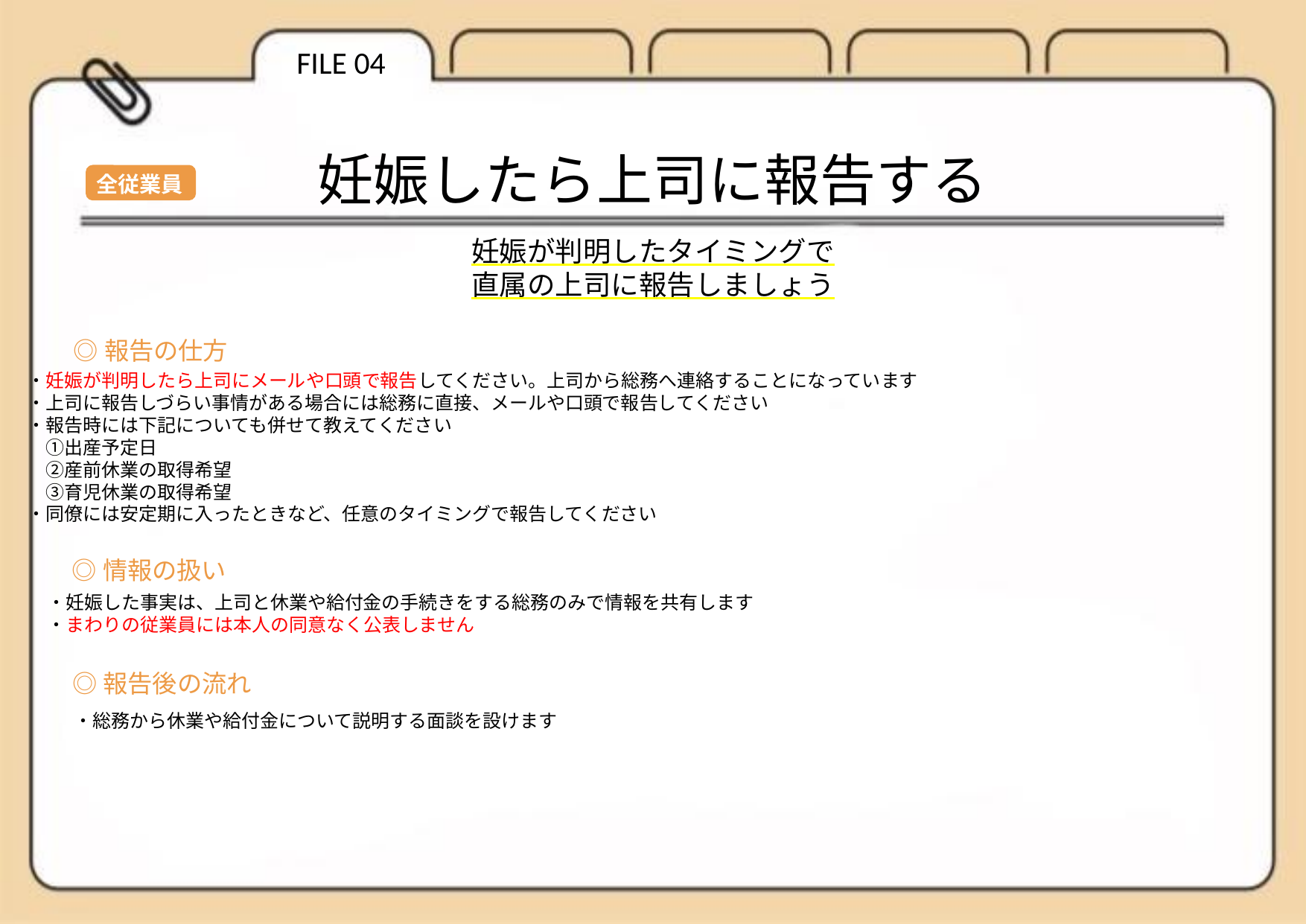

FILE 04
妊娠したら上司に報告する
全従業員

妊娠が判明したタイミングで
直属の上司に報告しましょう
◎報告の仕方
・妊娠が判明したら上司にメールや口頭で報告してください。上司から総務へ連絡することになっています
・上司に報告しづらい事情がある場合には総務に直接、メールや口頭で報告してください
・報告時には下記についても併せて教えてください
　①出産予定日
　②産前休業の取得希望
　③育児休業の取得希望
・同僚には安定期に入ったときなど、任意のタイミングで報告してください
◎情報の扱い
・妊娠した事実は、上司と休業や給付金の手続きをする総務のみで情報を共有します
・まわりの従業員には本人の同意なく公表しません
◎報告後の流れ
・総務から休業や給付金について説明する面談を設けます